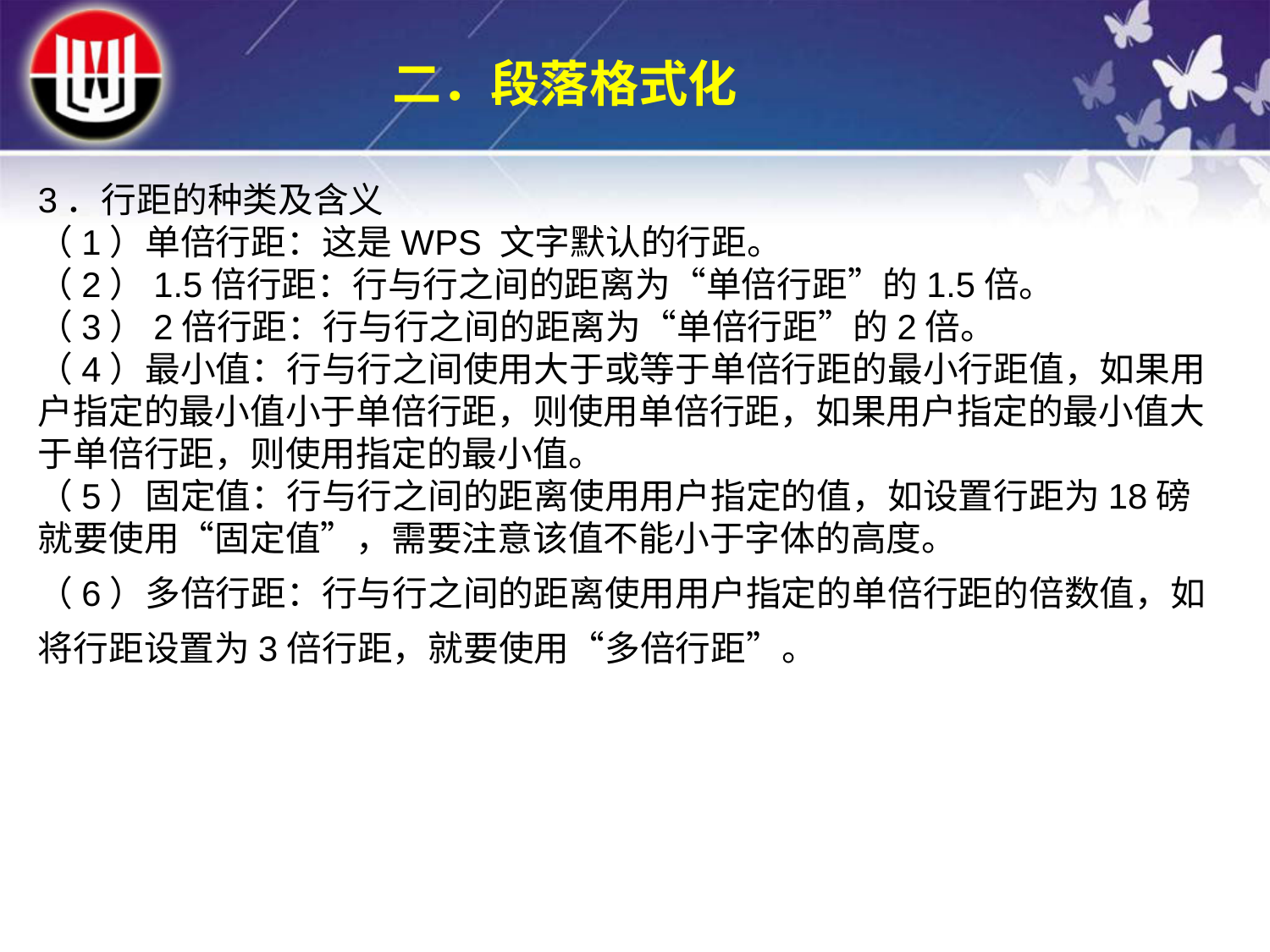

二．段落格式化
3．行距的种类及含义（1）单倍行距：这是WPS 文字默认的行距。（2）1.5倍行距：行与行之间的距离为“单倍行距”的1.5倍。（3）2倍行距：行与行之间的距离为“单倍行距”的2倍。（4）最小值：行与行之间使用大于或等于单倍行距的最小行距值，如果用户指定的最小值小于单倍行距，则使用单倍行距，如果用户指定的最小值大于单倍行距，则使用指定的最小值。（5）固定值：行与行之间的距离使用用户指定的值，如设置行距为18磅就要使用“固定值”，需要注意该值不能小于字体的高度。（6）多倍行距：行与行之间的距离使用用户指定的单倍行距的倍数值，如将行距设置为3倍行距，就要使用“多倍行距”。